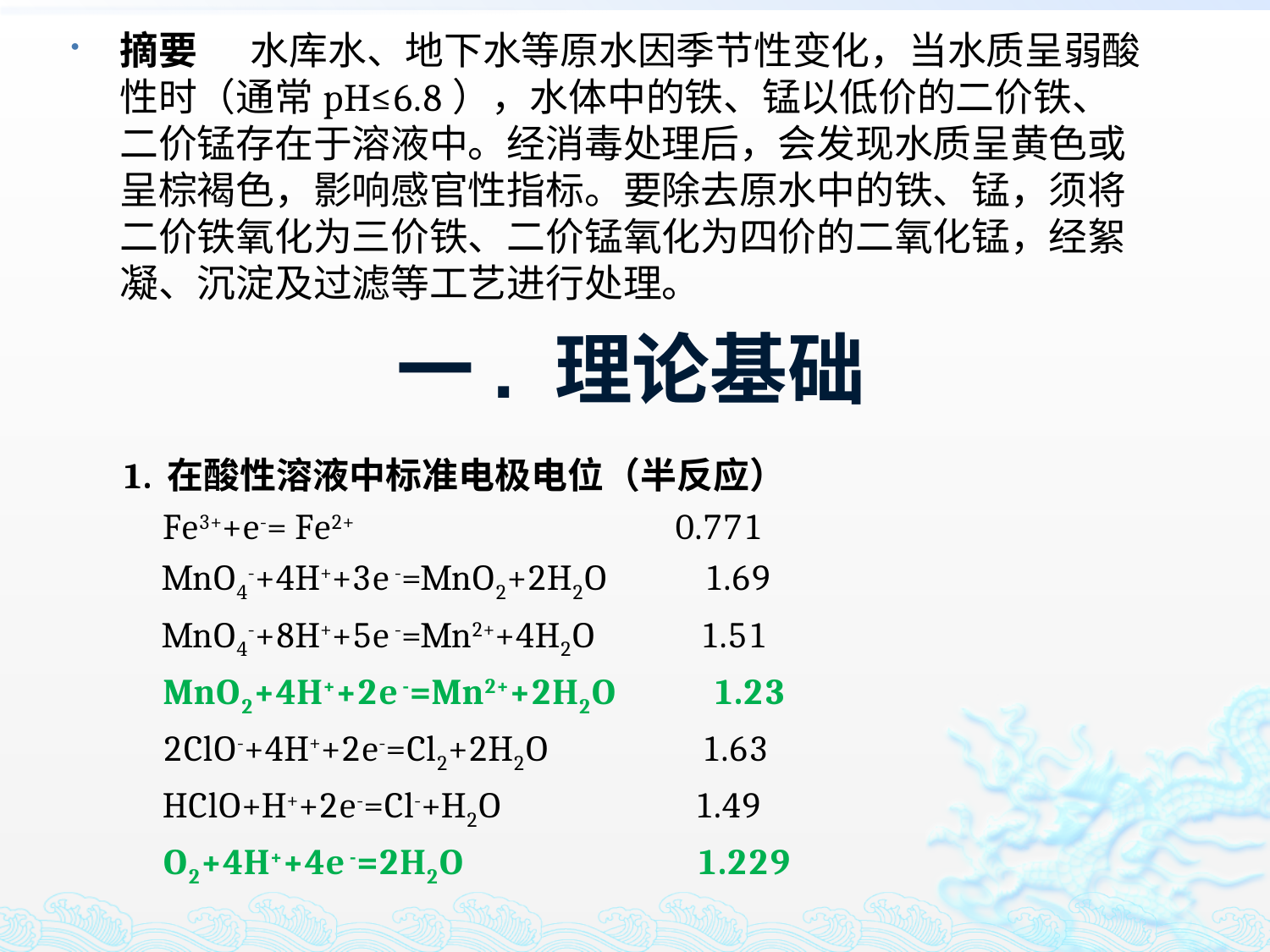

摘要      水库水、地下水等原水因季节性变化，当水质呈弱酸性时（通常pH≤6.8），水体中的铁、锰以低价的二价铁、二价锰存在于溶液中。经消毒处理后，会发现水质呈黄色或呈棕褐色，影响感官性指标。要除去原水中的铁、锰，须将二价铁氧化为三价铁、二价锰氧化为四价的二氧化锰，经絮凝、沉淀及过滤等工艺进行处理。

一. 理论基础
1. 在酸性溶液中标准电极电位（半反应）
	Fe3++e-= Fe2+                                        0.771
	MnO4-+4H++3e -=MnO2+2H2O            1.69
	MnO4-+8H++5e -=Mn2++4H2O             1.51
	MnO2+4H++2e -=Mn2++2H2O            1.23
	2ClO-+4H++2e-=Cl2+2H2O                   1.63
	HClO+H++2e-=Cl-+H2O                        1.49
	O2+4H++4e -=2H2O                             1.229